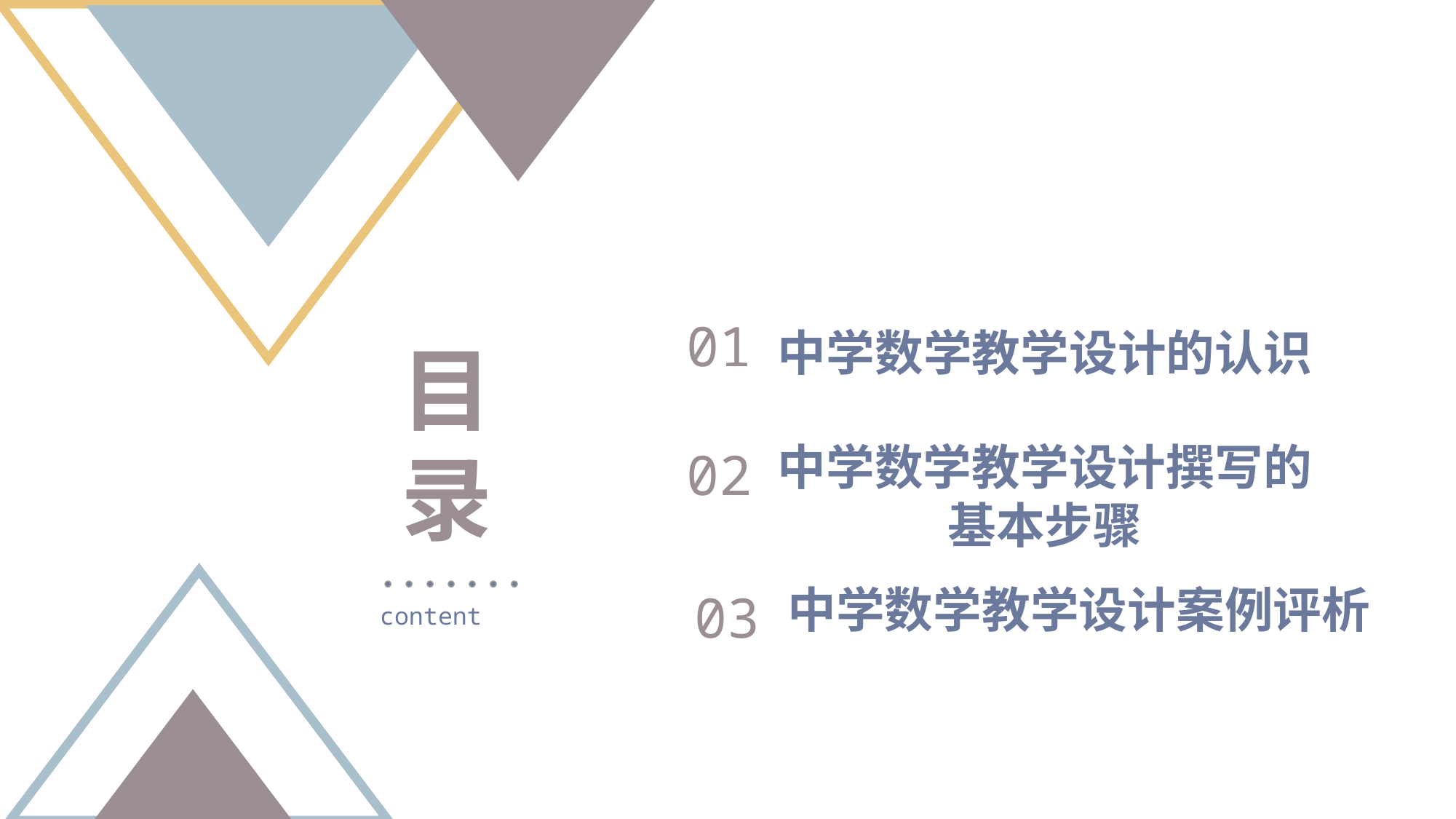

01
中学数学教学设计的认识
目 录
中学数学教学设计撰写的基本步骤
02

  中学数学教学设计案例评析
03

content